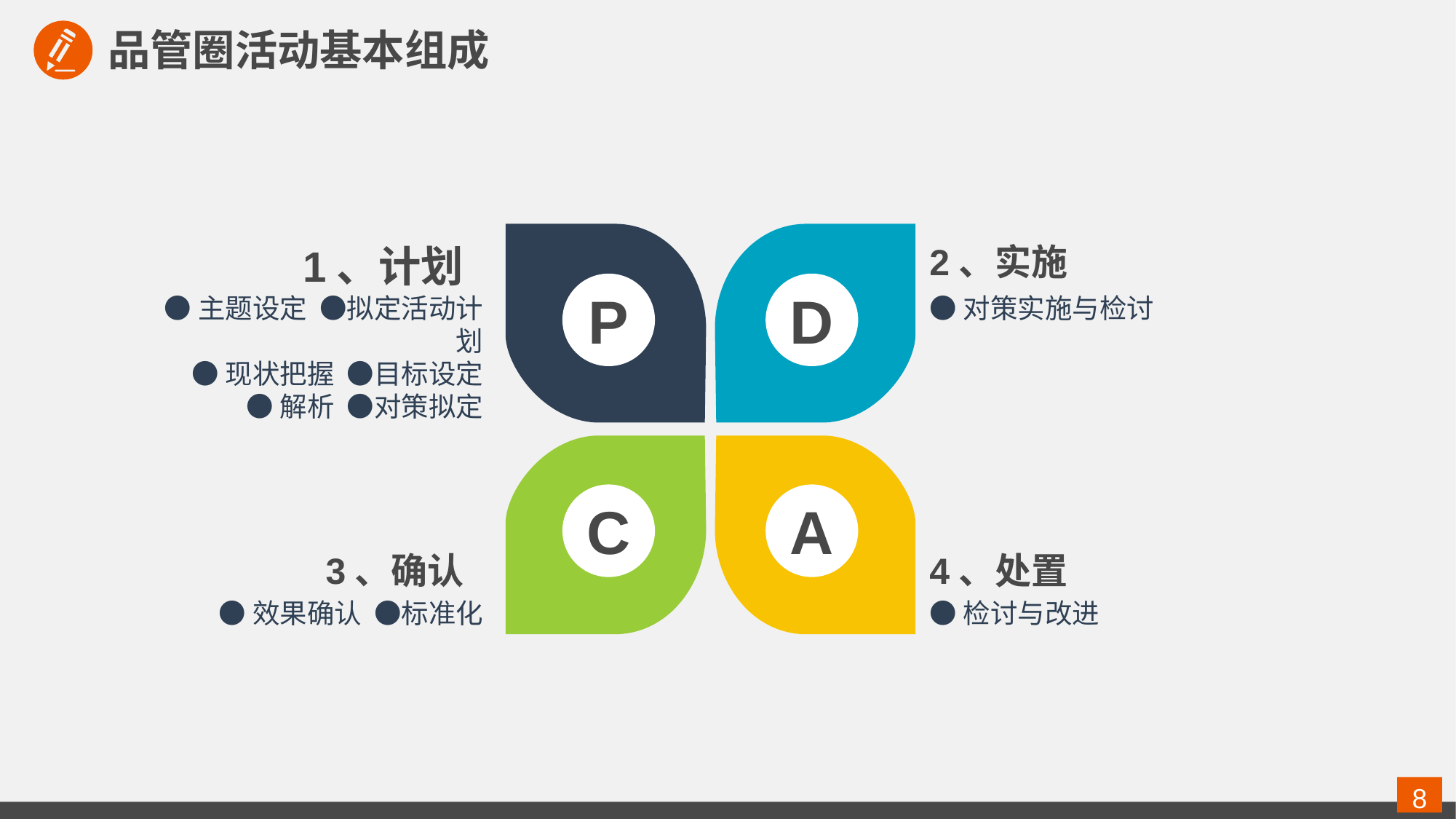

品管圈活动基本组成

1、计划
2、实施

P
D
●主题设定  ●拟定活动计划
●现状把握  ●目标设定
●解析  ●对策拟定
●对策实施与检讨

C
A
3、确认
4、处置
●效果确认  ●标准化
●检讨与改进